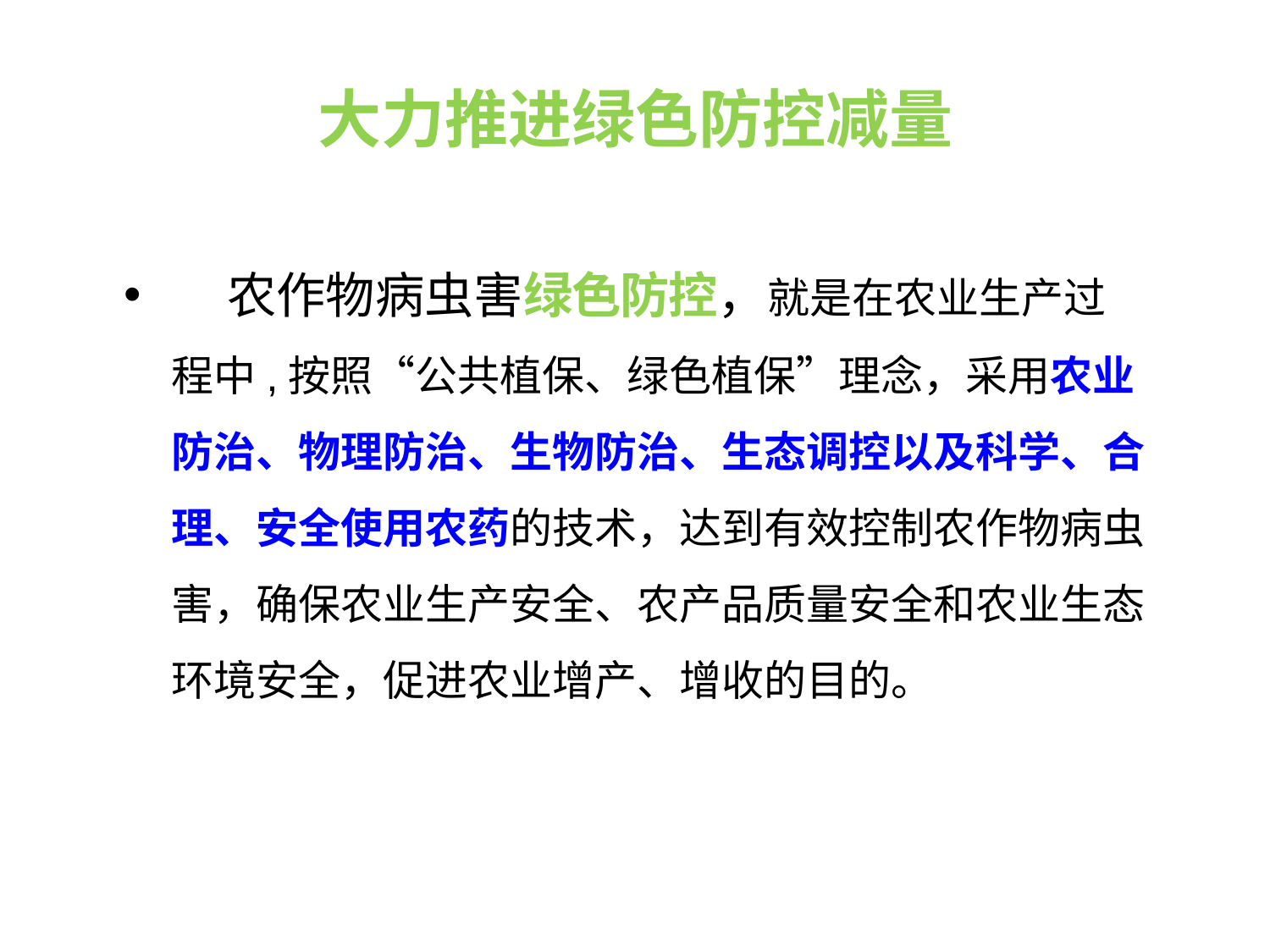

# 大力推进绿色防控减量
    农作物病虫害绿色防控，就是在农业生产过程中,按照“公共植保、绿色植保”理念，采用农业防治、物理防治、生物防治、生态调控以及科学、合理、安全使用农药的技术，达到有效控制农作物病虫害，确保农业生产安全、农产品质量安全和农业生态环境安全，促进农业增产、增收的目的。